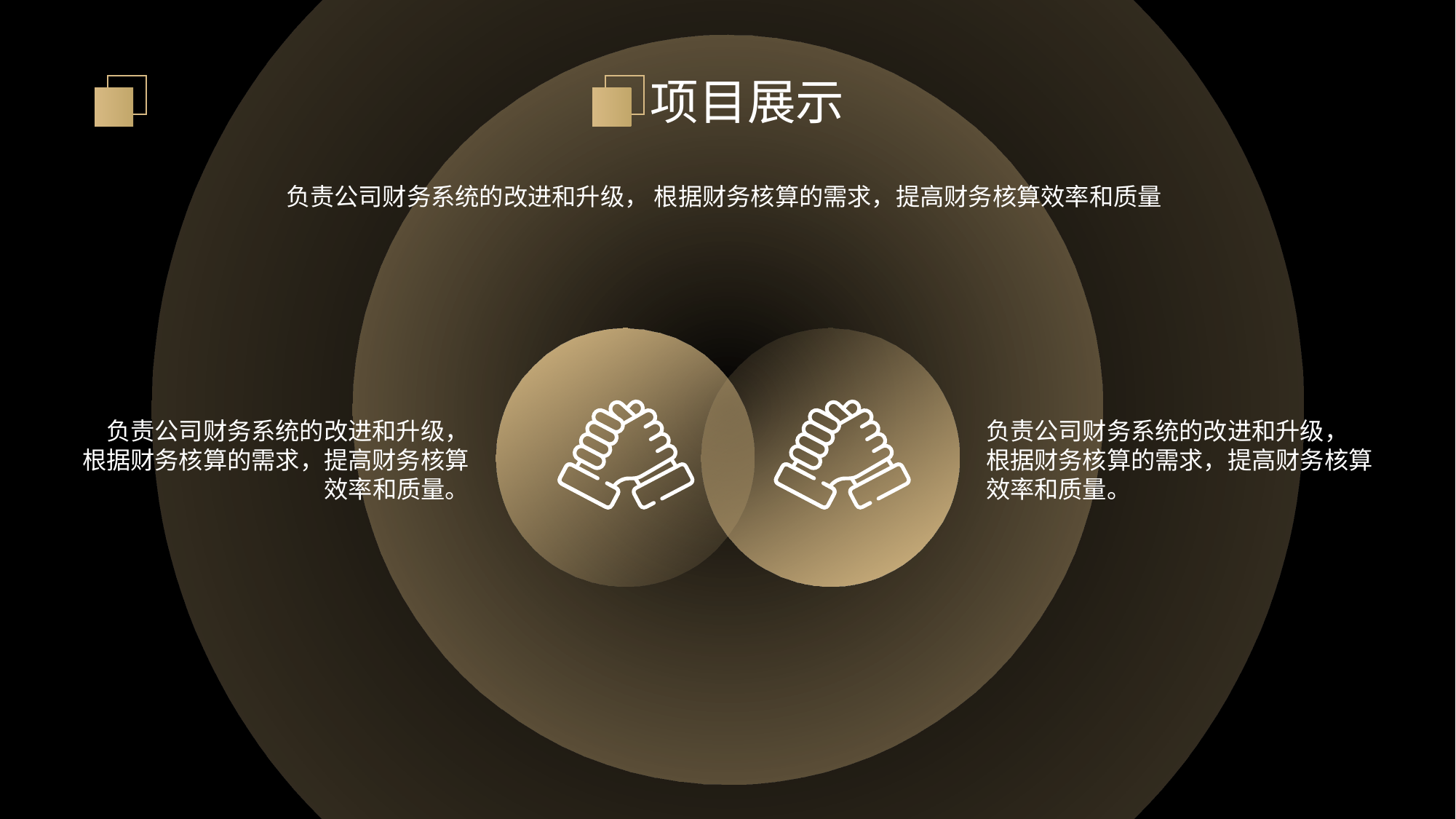

项目展示

负责公司财务系统的改进和升级， 根据财务核算的需求，提高财务核算效率和质量

负责公司财务系统的改进和升级， 根据财务核算的需求，提高财务核算效率和质量。
负责公司财务系统的改进和升级， 根据财务核算的需求，提高财务核算效率和质量。